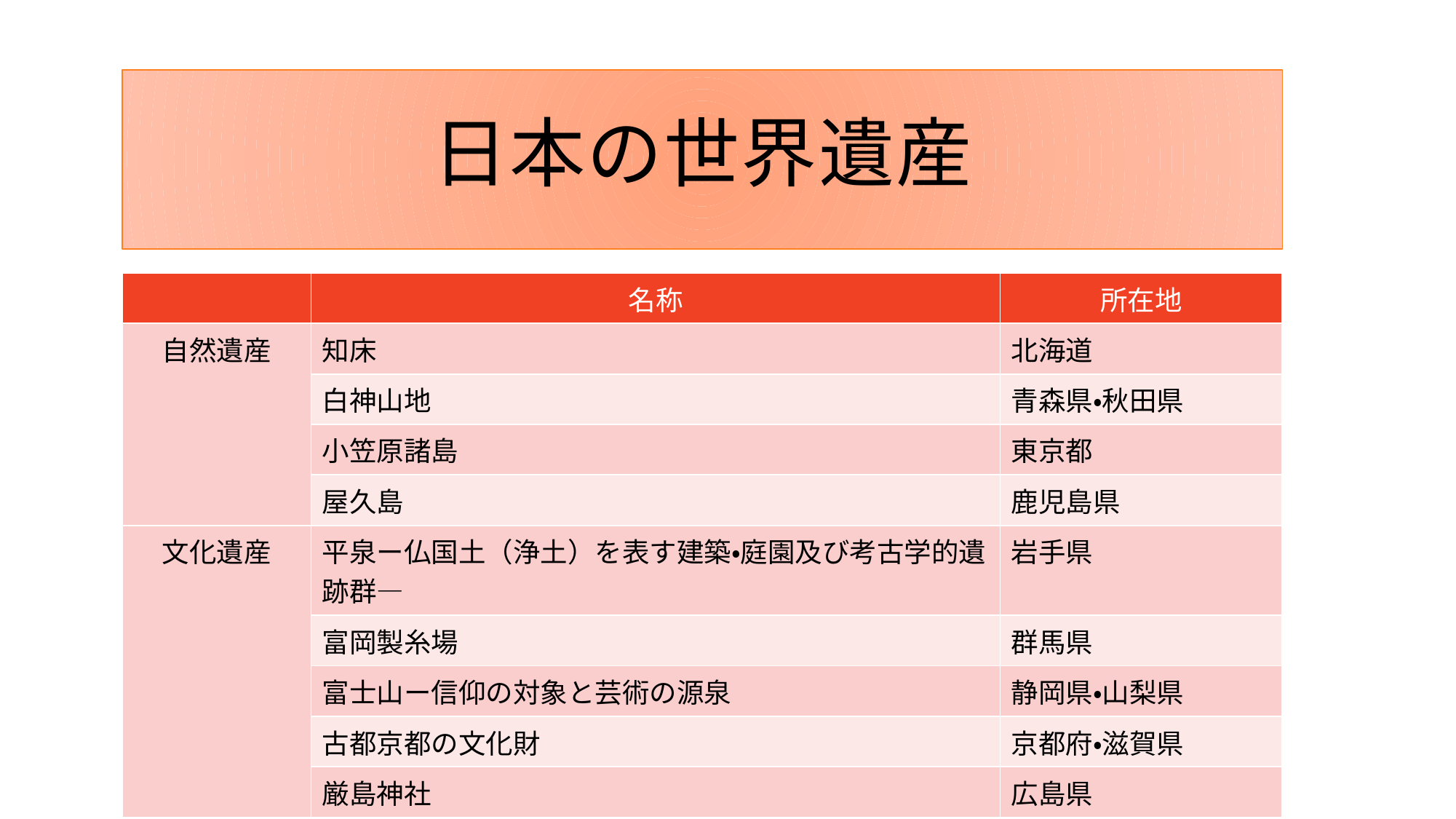

# 日本の世界遺産
|  | 名称 | 所在地 |
| --- | --- | --- |
| 自然遺産 | 知床 | 北海道 |
|  | 白神山地 | 青森県・秋田県 |
|  | 小笠原諸島 | 東京都 |
|  | 屋久島 | 鹿児島県 |
| 文化遺産 | 平泉ー仏国土（浄土）を表す建築・庭園及び考古学的遺跡群― | 岩手県 |
|  | 富岡製糸場 | 群馬県 |
|  | 富士山ー信仰の対象と芸術の源泉 | 静岡県・山梨県 |
|  | 古都京都の文化財 | 京都府・滋賀県 |
|  | 厳島神社 | 広島県 |